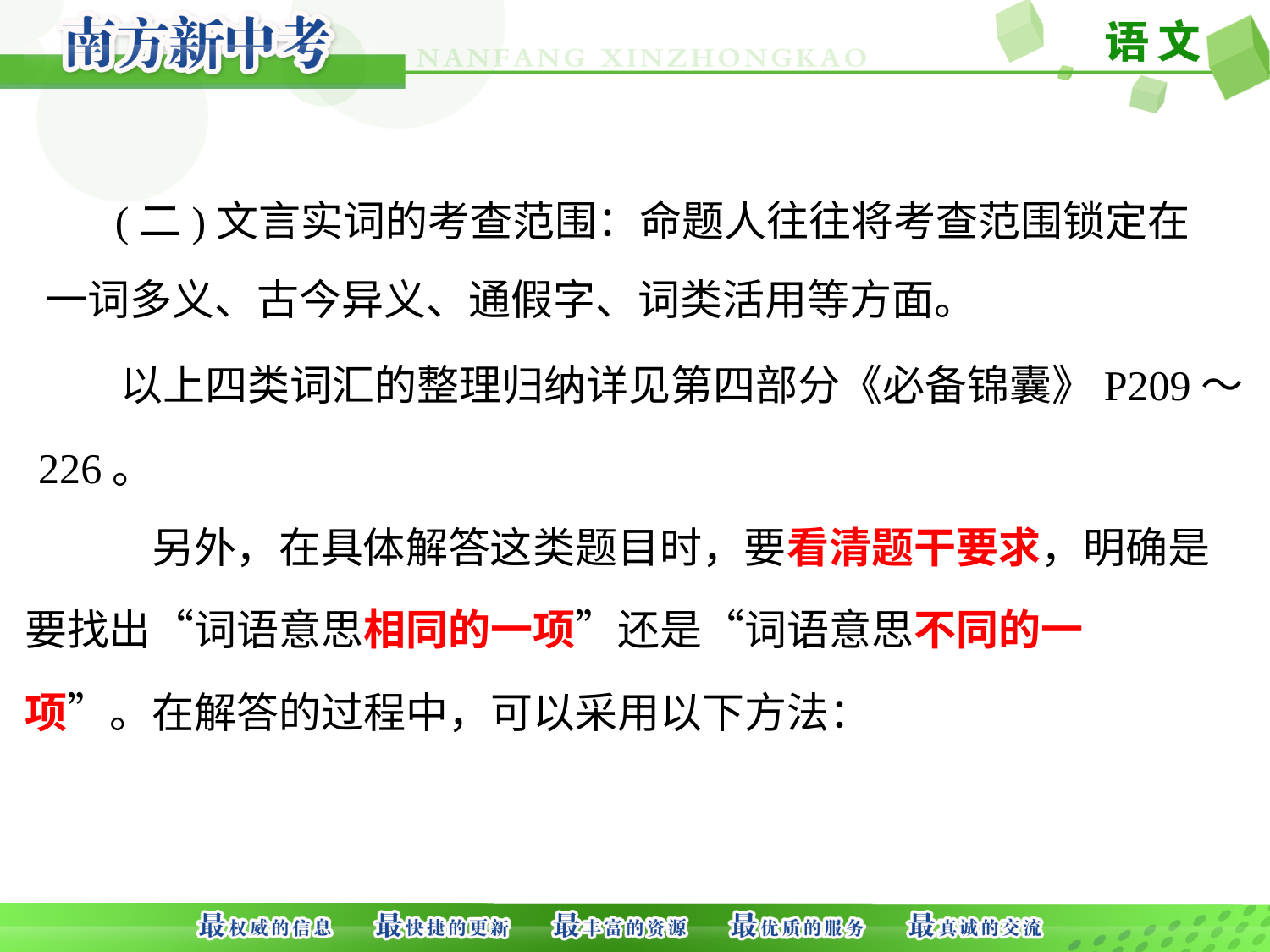

(二)文言实词的考查范围：命题人往往将考查范围锁定在
一词多义、古今异义、通假字、词类活用等方面。
以上四类词汇的整理归纳详见第四部分《必备锦囊》P209～
226。
	另外，在具体解答这类题目时，要看清题干要求，明确是

要找出“词语意思相同的一项”还是“词语意思不同的一

项”。在解答的过程中，可以采用以下方法：